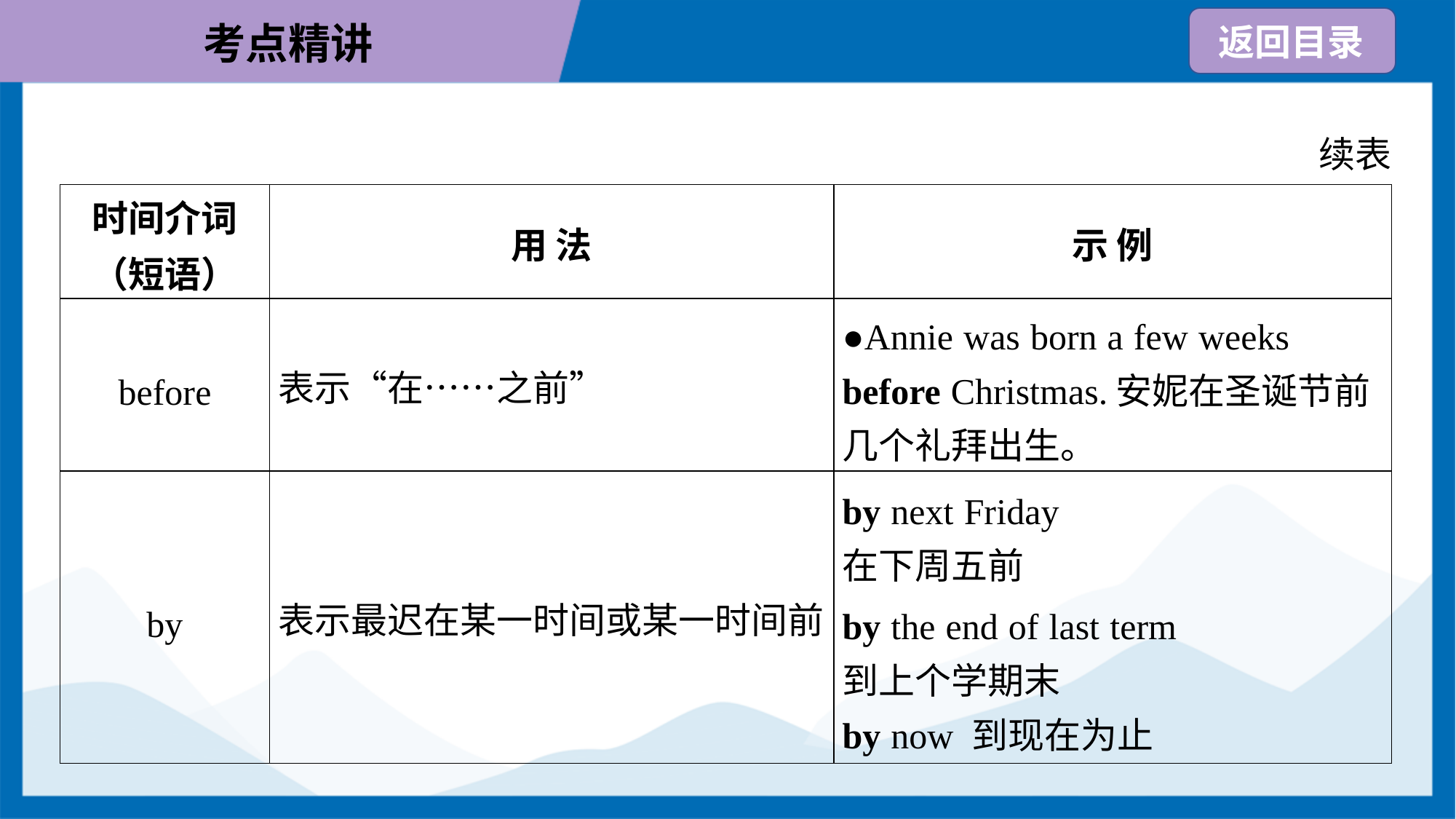

续表
| 时间介词 （短语） | 用 法 | 示 例 |
| --- | --- | --- |
| before | 表示“在……之前” | ●Annie was born a few weeks before Christmas.安妮在圣诞节前 几个礼拜出生。 |
| by | 表示最迟在某一时间或某一时间前 | by next Friday 在下周五前 by the end of last term 到上个学期末 by now 到现在为止 |